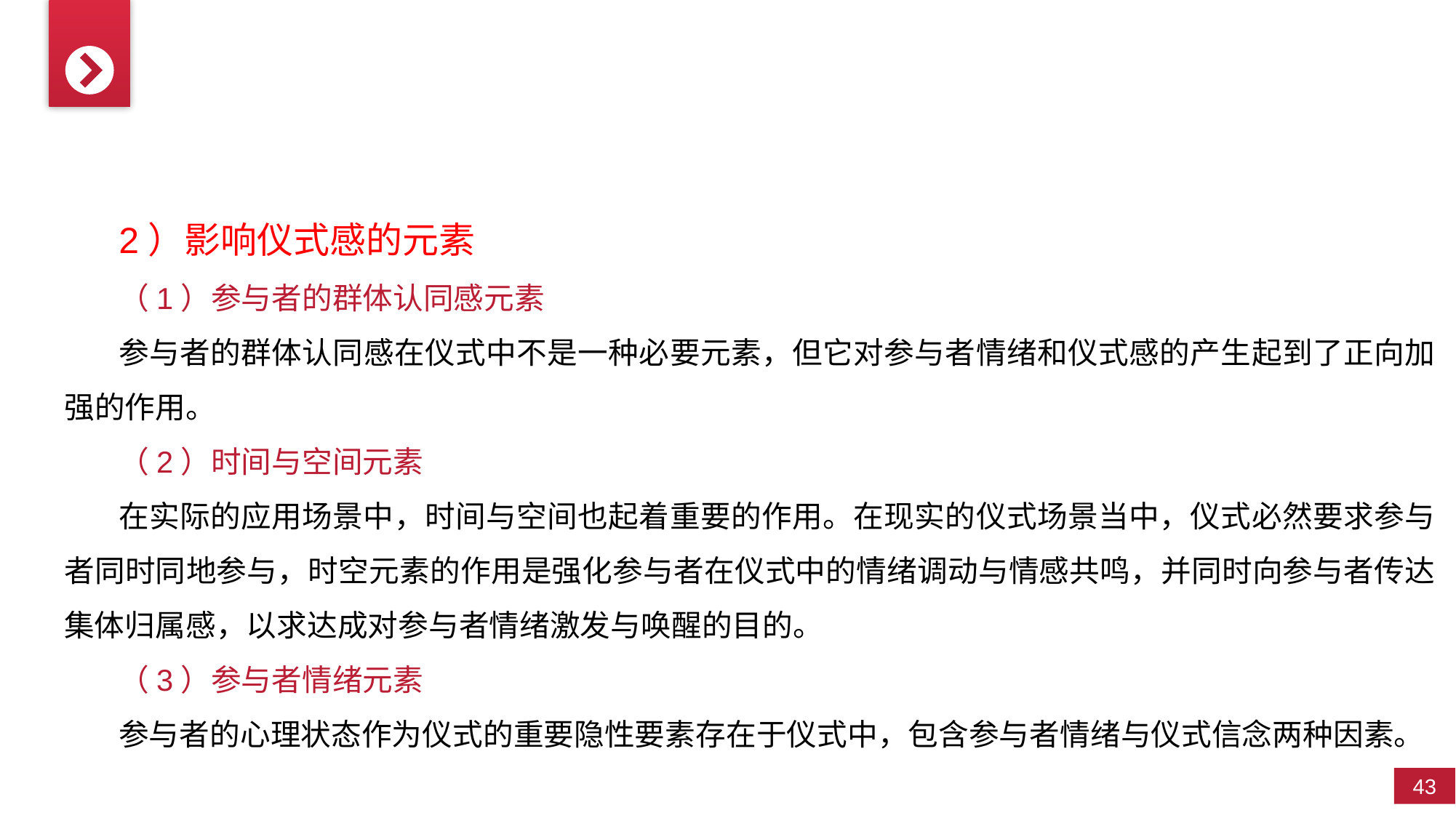

2）影响仪式感的元素
（1）参与者的群体认同感元素
参与者的群体认同感在仪式中不是一种必要元素，但它对参与者情绪和仪式感的产生起到了正向加强的作用。
（2）时间与空间元素
在实际的应用场景中，时间与空间也起着重要的作用。在现实的仪式场景当中，仪式必然要求参与者同时同地参与，时空元素的作用是强化参与者在仪式中的情绪调动与情感共鸣，并同时向参与者传达集体归属感，以求达成对参与者情绪激发与唤醒的目的。
（3）参与者情绪元素
参与者的心理状态作为仪式的重要隐性要素存在于仪式中，包含参与者情绪与仪式信念两种因素。